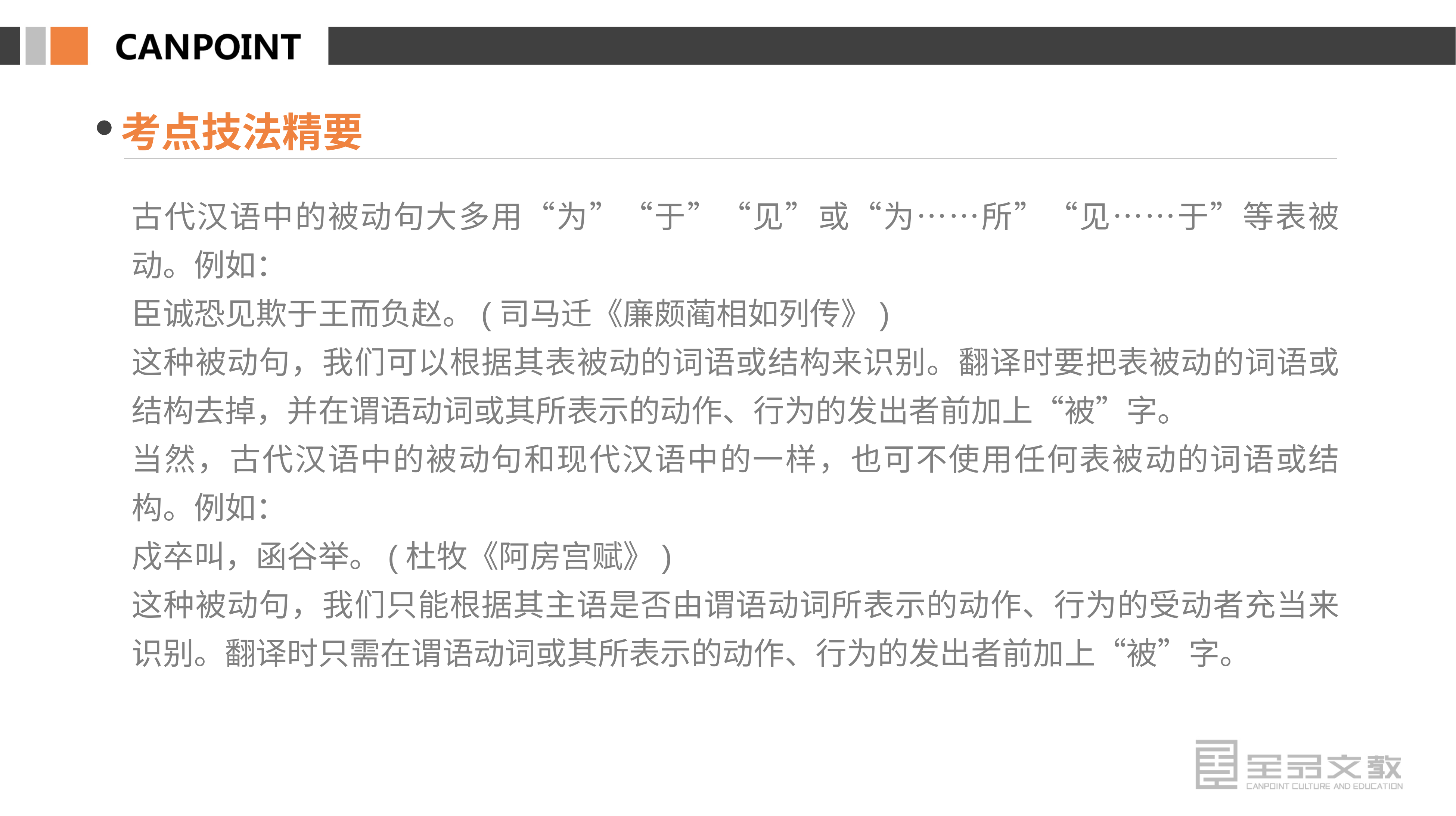

考点技法精要

古代汉语中的被动句大多用“为”“于”“见”或“为……所”“见……于”等表被动。例如：
臣诚恐见欺于王而负赵。(司马迁《廉颇蔺相如列传》)
这种被动句，我们可以根据其表被动的词语或结构来识别。翻译时要把表被动的词语或结构去掉，并在谓语动词或其所表示的动作、行为的发出者前加上“被”字。
当然，古代汉语中的被动句和现代汉语中的一样，也可不使用任何表被动的词语或结构。例如：
戍卒叫，函谷举。(杜牧《阿房宫赋》)
这种被动句，我们只能根据其主语是否由谓语动词所表示的动作、行为的受动者充当来识别。翻译时只需在谓语动词或其所表示的动作、行为的发出者前加上“被”字。